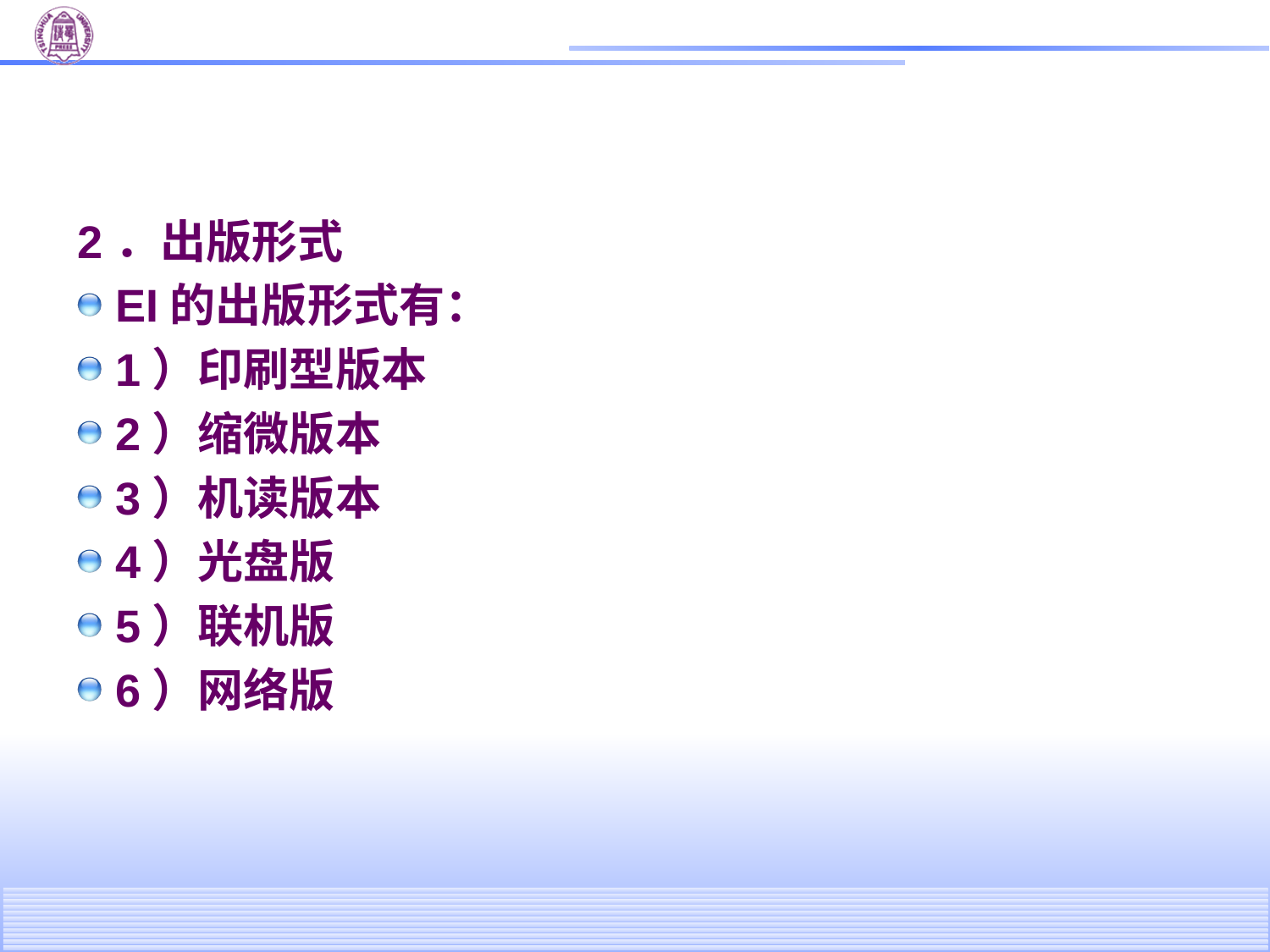

#
2．出版形式
EI的出版形式有：
1）印刷型版本
2）缩微版本
3）机读版本
4）光盘版
5）联机版
6）网络版